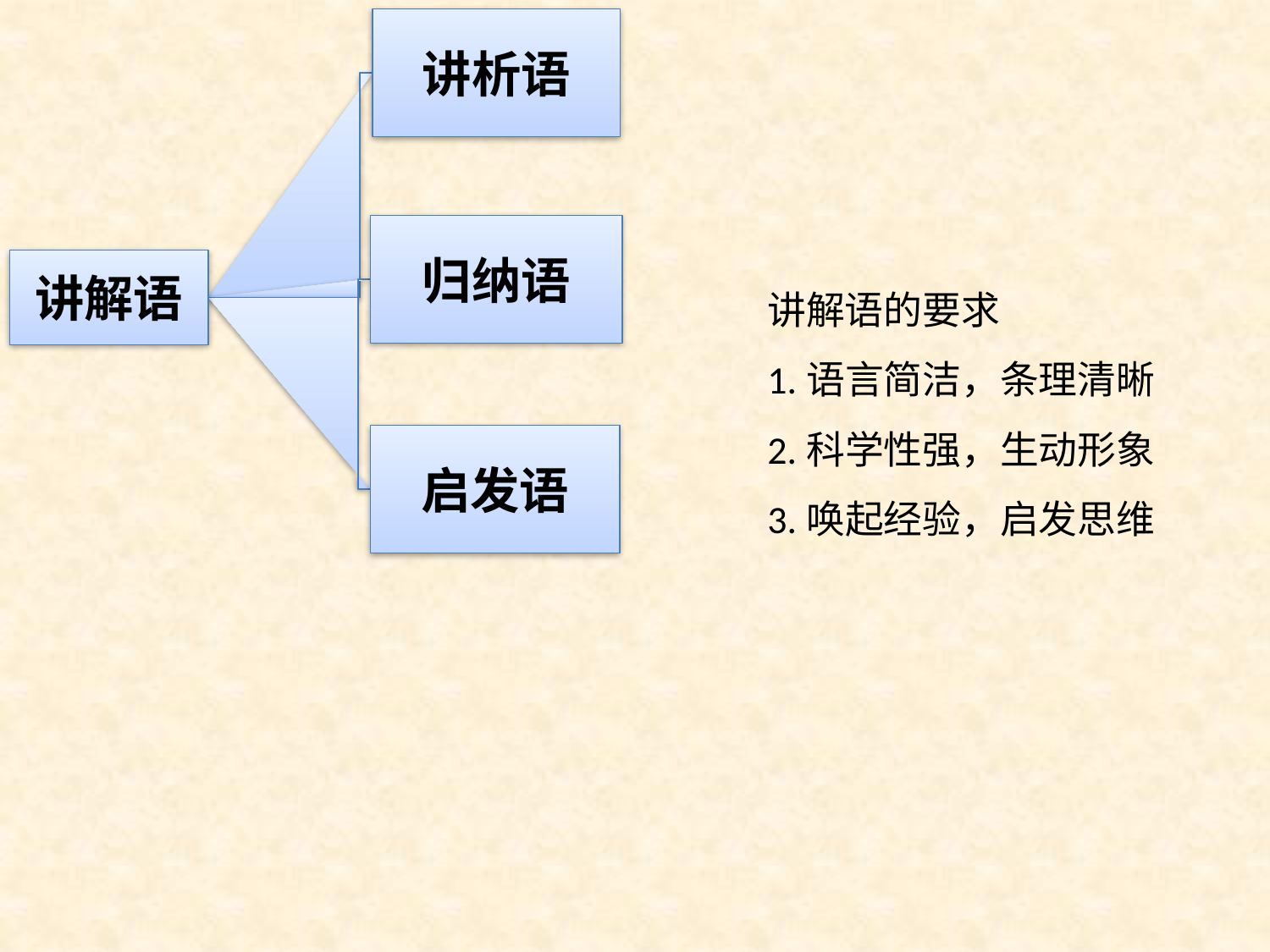

讲解语
讲析语
归纳语
启发语
讲解语的要求
1.语言简洁，条理清晰
2.科学性强，生动形象
3.唤起经验，启发思维